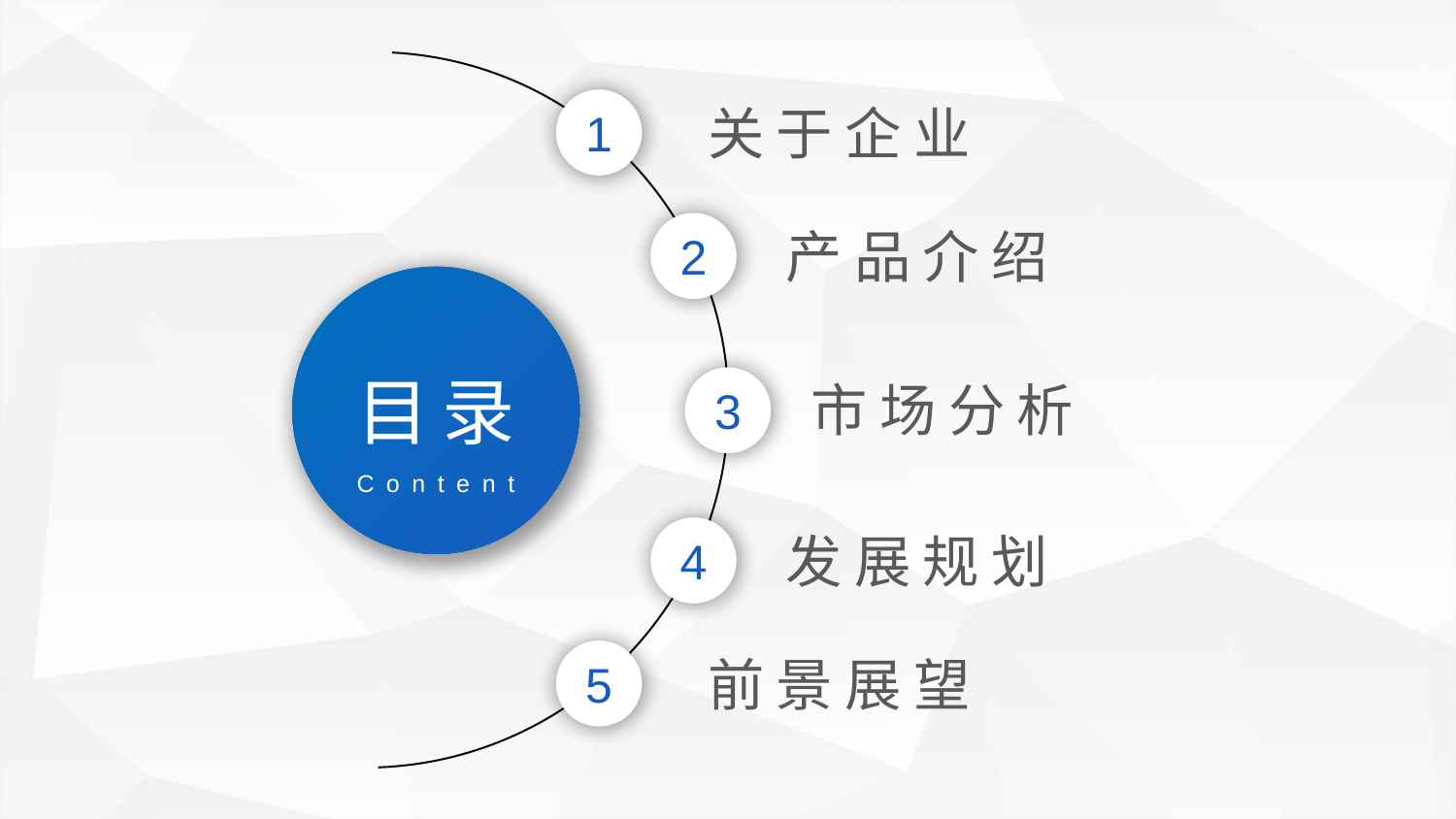

1
关于企业
2
产品介绍
目录
Content
3
市场分析
4
发展规划
5
前景展望